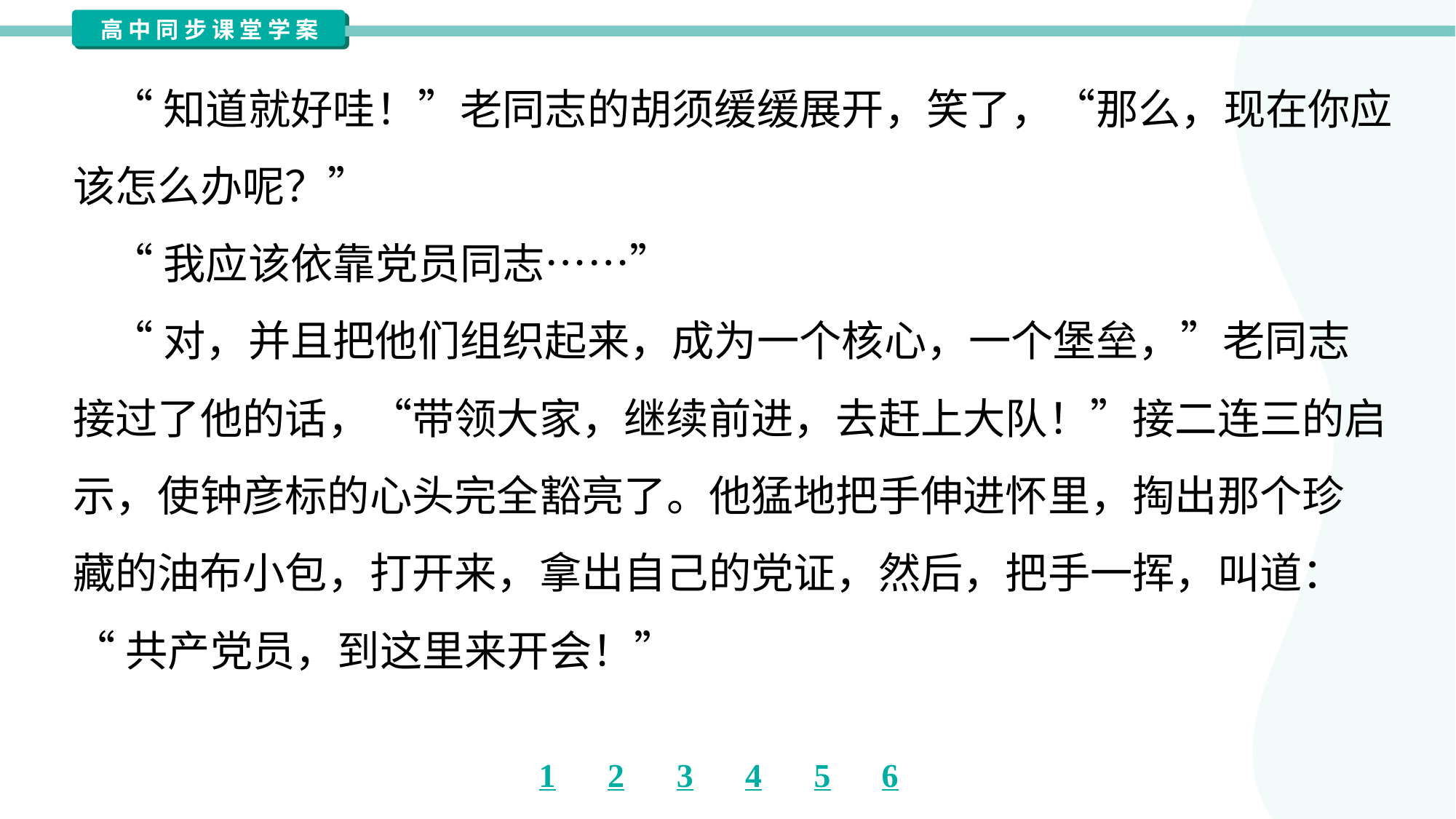

“知道就好哇！”老同志的胡须缓缓展开，笑了，“那么，现在你应
该怎么办呢？”
    “我应该依靠党员同志……”
    “对，并且把他们组织起来，成为一个核心，一个堡垒，”老同志
接过了他的话，“带领大家，继续前进，去赶上大队！”接二连三的启
示，使钟彦标的心头完全豁亮了。他猛地把手伸进怀里，掏出那个珍
藏的油布小包，打开来，拿出自己的党证，然后，把手一挥，叫道：
“共产党员，到这里来开会！”